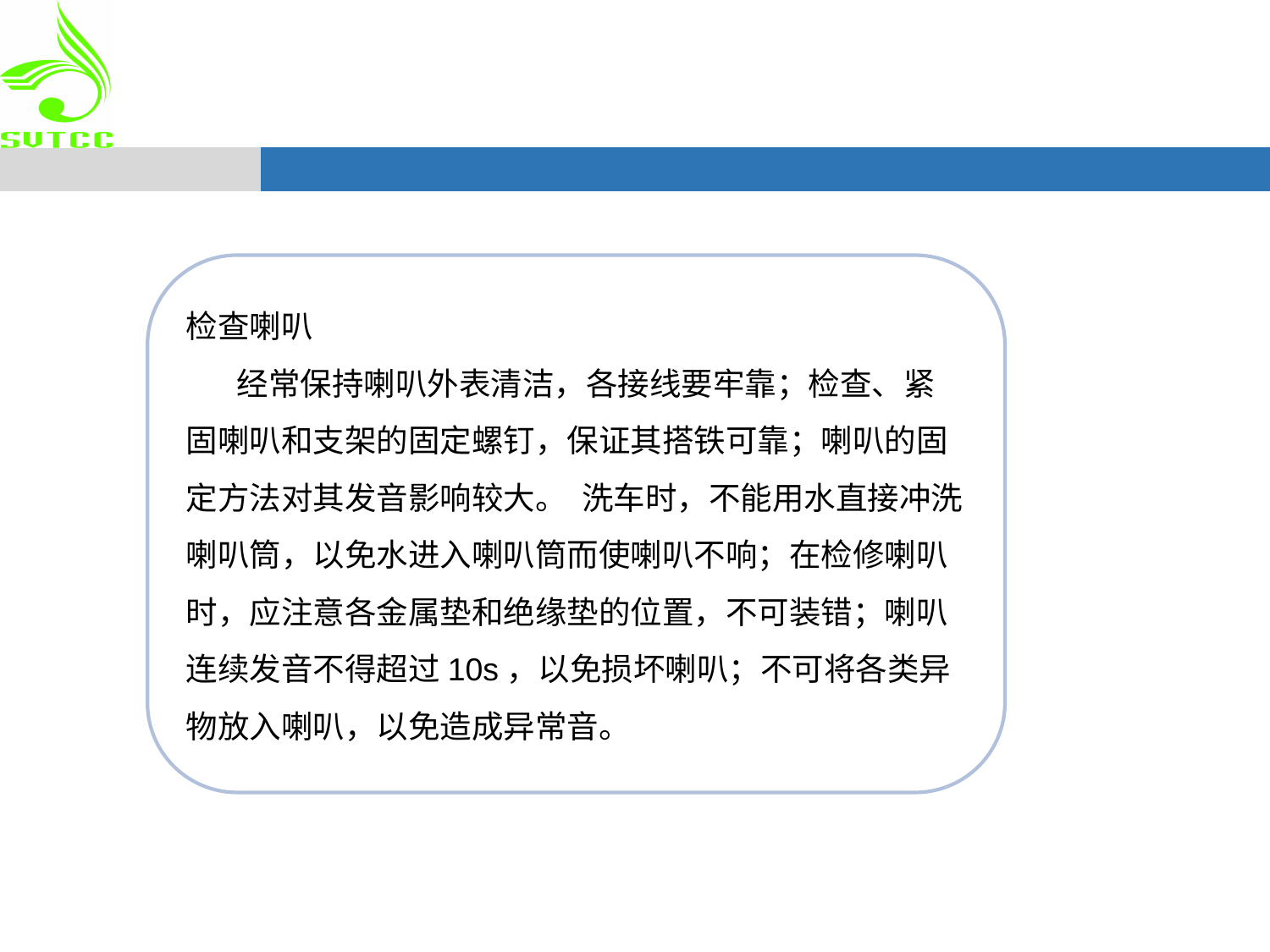

检查喇叭
      经常保持喇叭外表清洁，各接线要牢靠；检查、紧固喇叭和支架的固定螺钉，保证其搭铁可靠；喇叭的固定方法对其发音影响较大。  洗车时，不能用水直接冲洗喇叭筒，以免水进入喇叭筒而使喇叭不响；在检修喇叭时，应注意各金属垫和绝缘垫的位置，不可装错；喇叭连续发音不得超过10s，以免损坏喇叭；不可将各类异物放入喇叭，以免造成异常音。